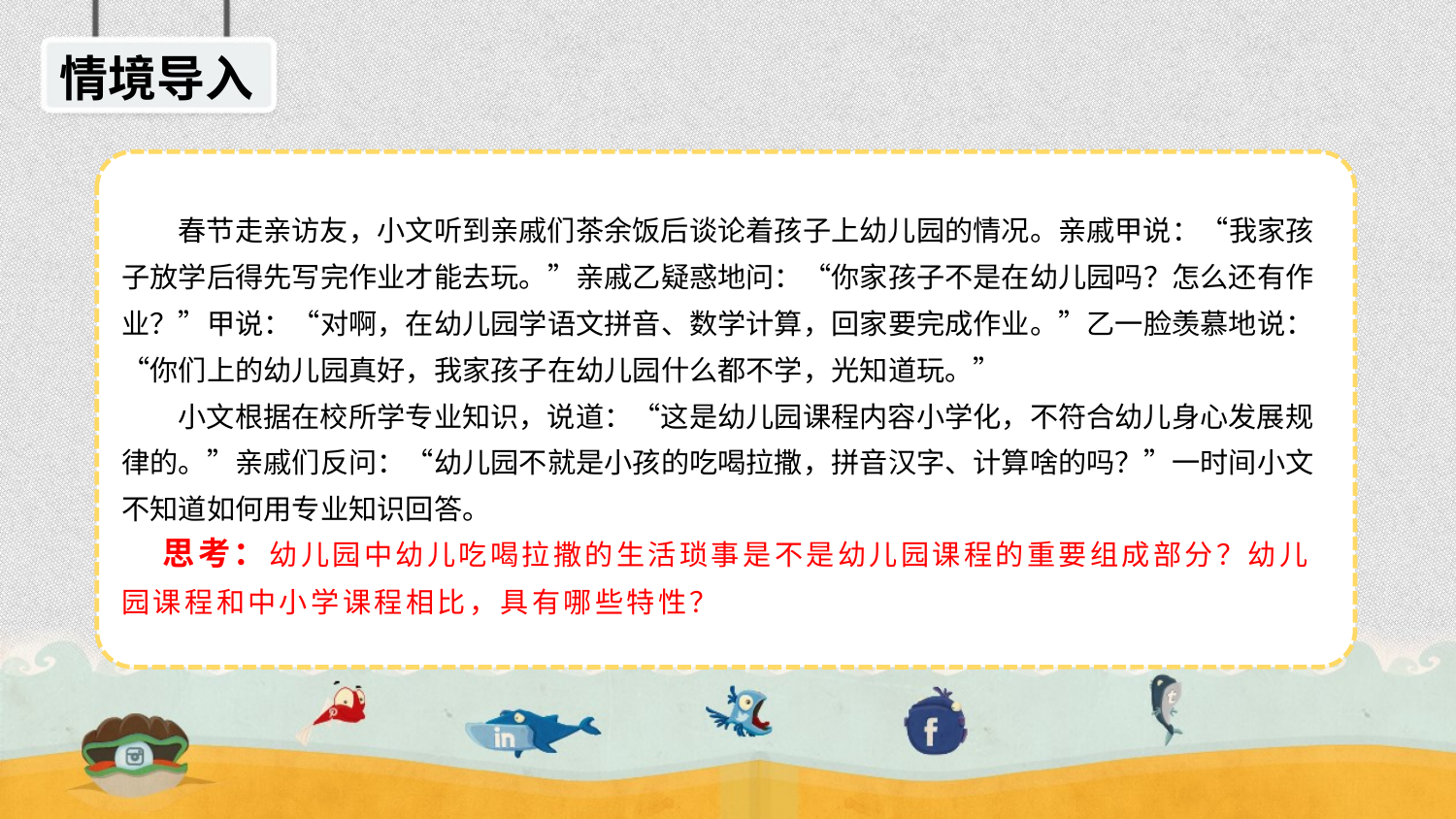

情境导入
春节走亲访友，小文听到亲戚们茶余饭后谈论着孩子上幼儿园的情况。亲戚甲说：“我家孩子放学后得先写完作业才能去玩。”亲戚乙疑惑地问：“你家孩子不是在幼儿园吗？怎么还有作业？”甲说：“对啊，在幼儿园学语文拼音、数学计算，回家要完成作业。”乙一脸羡慕地说：“你们上的幼儿园真好，我家孩子在幼儿园什么都不学，光知道玩。”
小文根据在校所学专业知识，说道：“这是幼儿园课程内容小学化，不符合幼儿身心发展规律的。”亲戚们反问：“幼儿园不就是小孩的吃喝拉撒，拼音汉字、计算啥的吗？”一时间小文不知道如何用专业知识回答。
    思考：幼儿园中幼儿吃喝拉撒的生活琐事是不是幼儿园课程的重要组成部分？幼儿园课程和中小学课程相比，具有哪些特性？